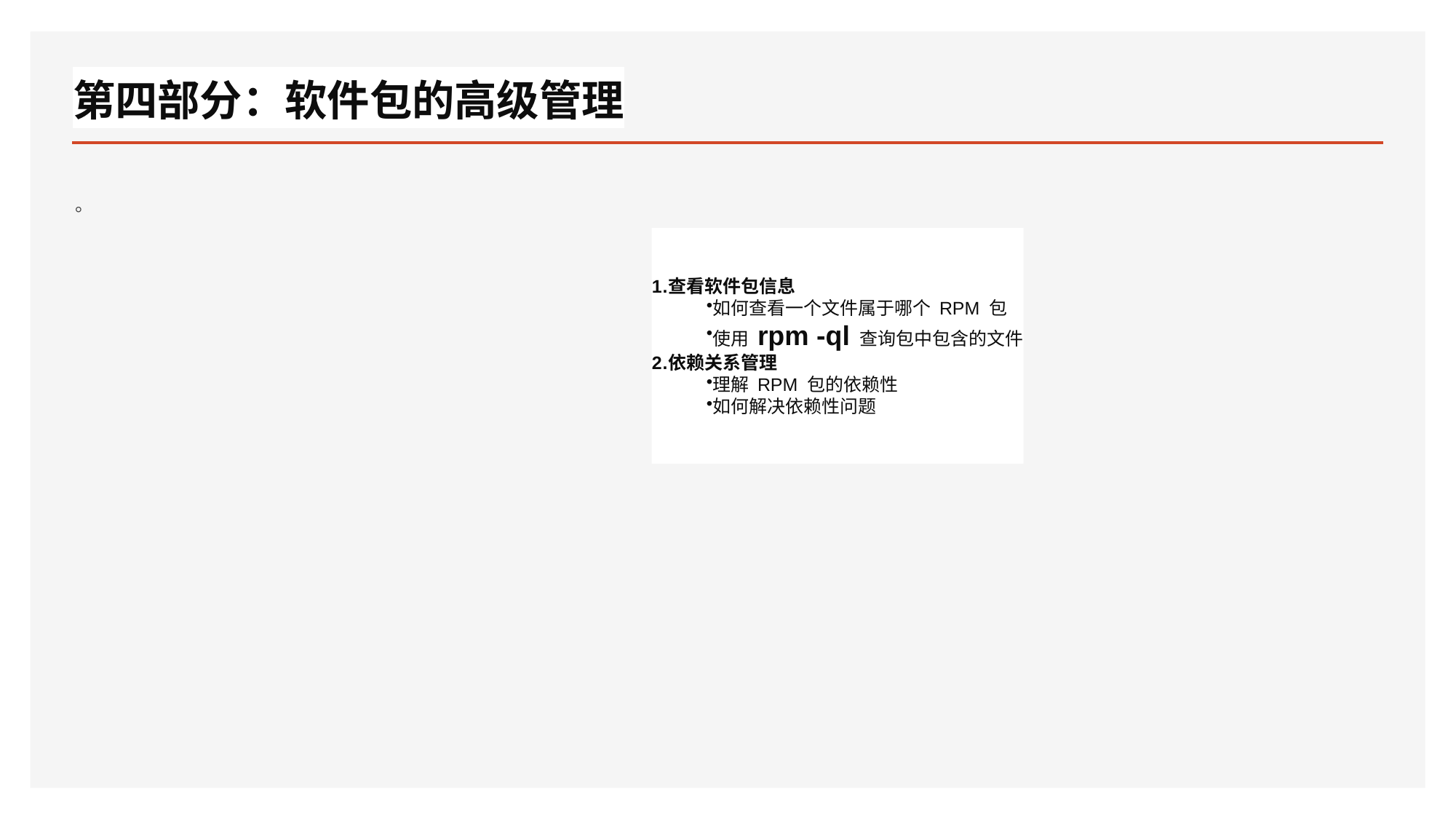

# 第四部分：软件包的高级管理
。

查看软件包信息
如何查看一个文件属于哪个 RPM 包
使用 rpm -ql 查询包中包含的文件
依赖关系管理
理解 RPM 包的依赖性
如何解决依赖性问题